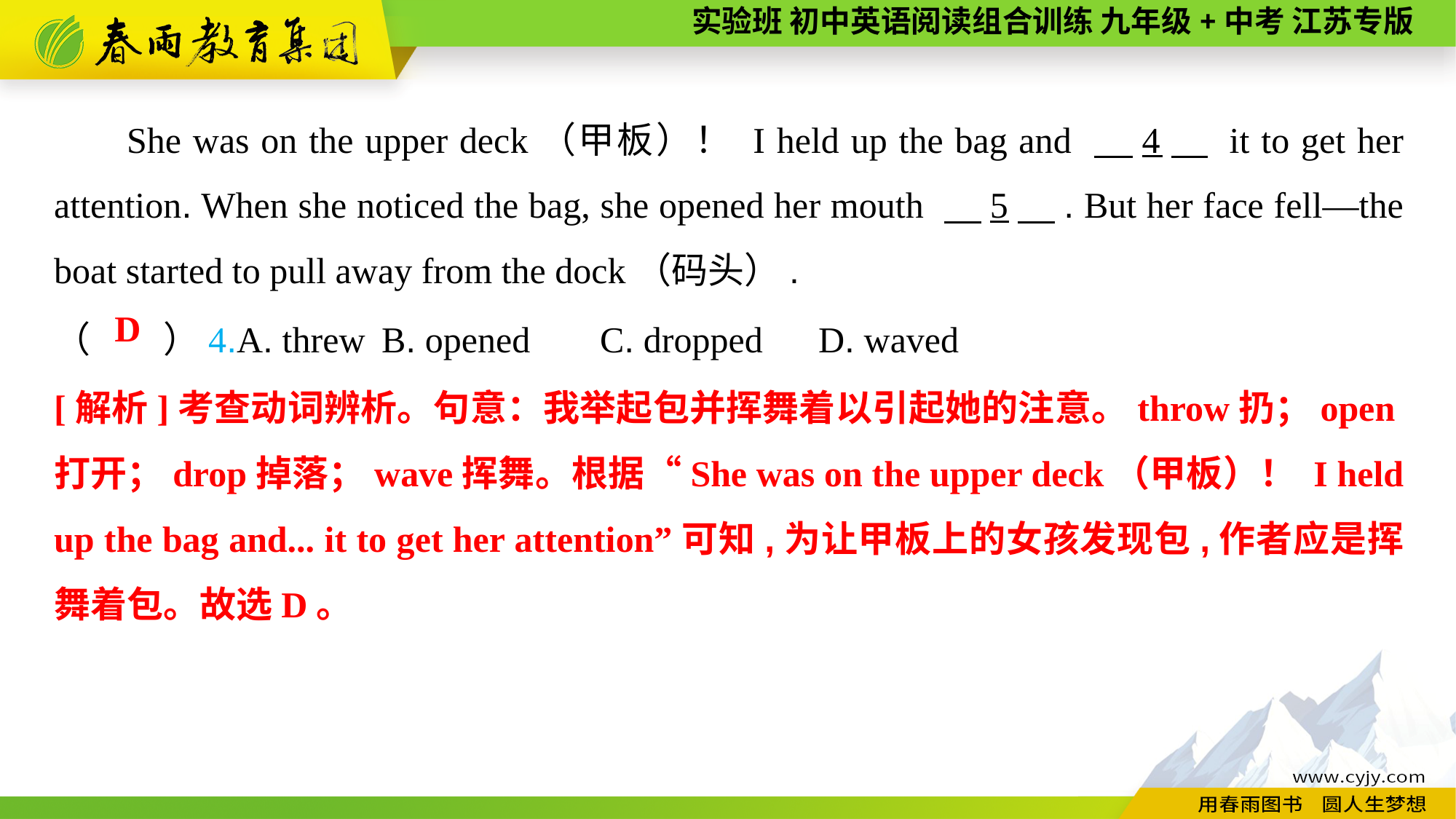

She was on the upper deck（甲板）！ I held up the bag and 　4　 it to get her attention. When she noticed the bag, she opened her mouth 　5　. But her face fell—the boat started to pull away from the dock（码头）.
（　　）4.A. threw	B. opened	C. dropped	D. waved
D
[解析]考查动词辨析。句意：我举起包并挥舞着以引起她的注意。throw扔；open打开；drop掉落；wave挥舞。根据“She was on the upper deck（甲板）！ I held up the bag and... it to get her attention”可知,为让甲板上的女孩发现包,作者应是挥舞着包。故选D。